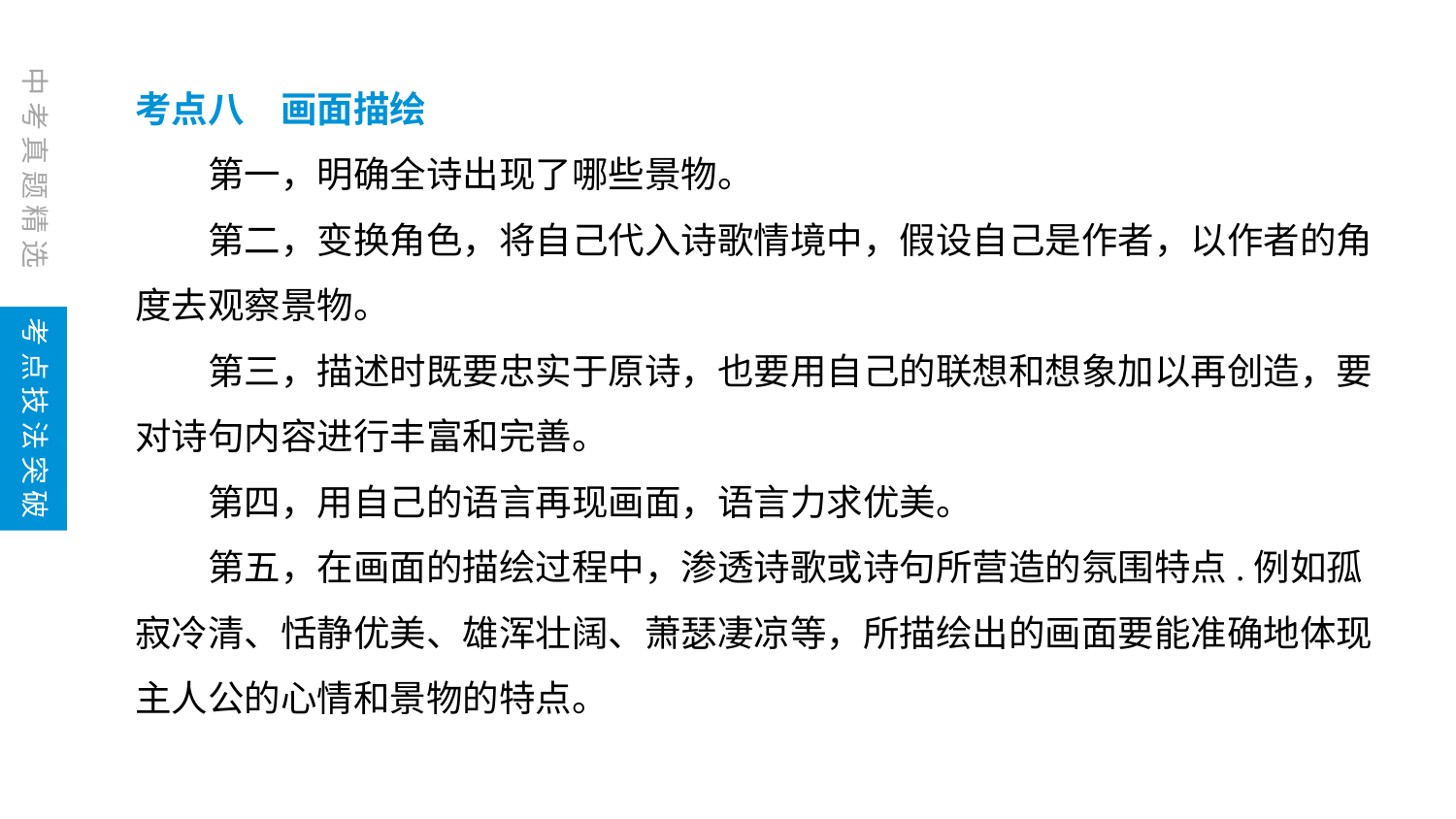

考点八　画面描绘
　　第一，明确全诗出现了哪些景物。
　　第二，变换角色，将自己代入诗歌情境中，假设自己是作者，以作者的角度去观察景物。
　　第三，描述时既要忠实于原诗，也要用自己的联想和想象加以再创造，要对诗句内容进行丰富和完善。
　　第四，用自己的语言再现画面，语言力求优美。
　　第五，在画面的描绘过程中，渗透诗歌或诗句所营造的氛围特点.例如孤寂冷清、恬静优美、雄浑壮阔、萧瑟凄凉等，所描绘出的画面要能准确地体现主人公的心情和景物的特点。